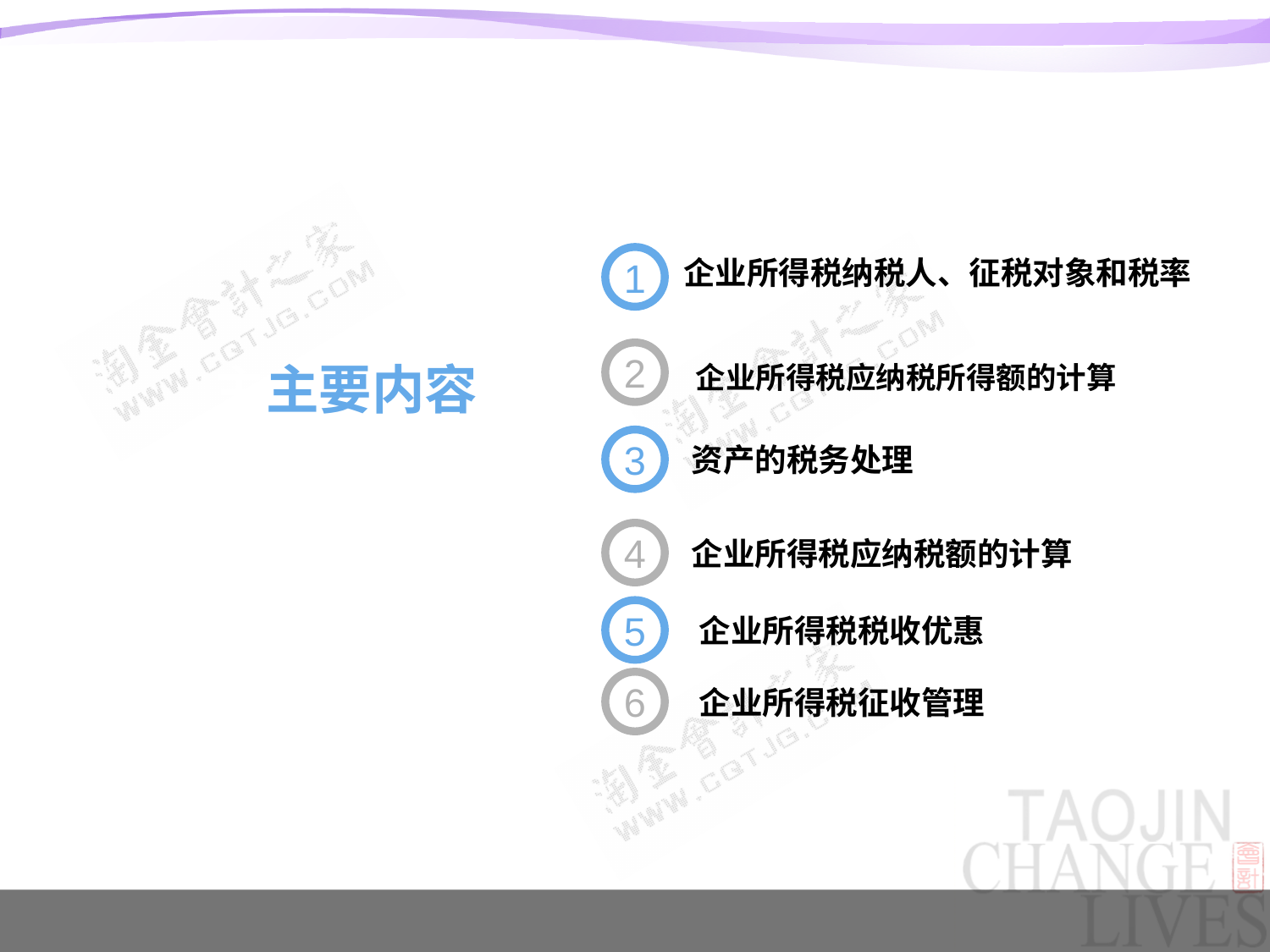

1
企业所得税纳税人、征税对象和税率

主主要内容要内容
2
企业所得税应纳税所得额的计算

3
资产的税务处理
4
企业所得税应纳税额的计算
5
企业所得税税收优惠
6
企业所得税征收管理